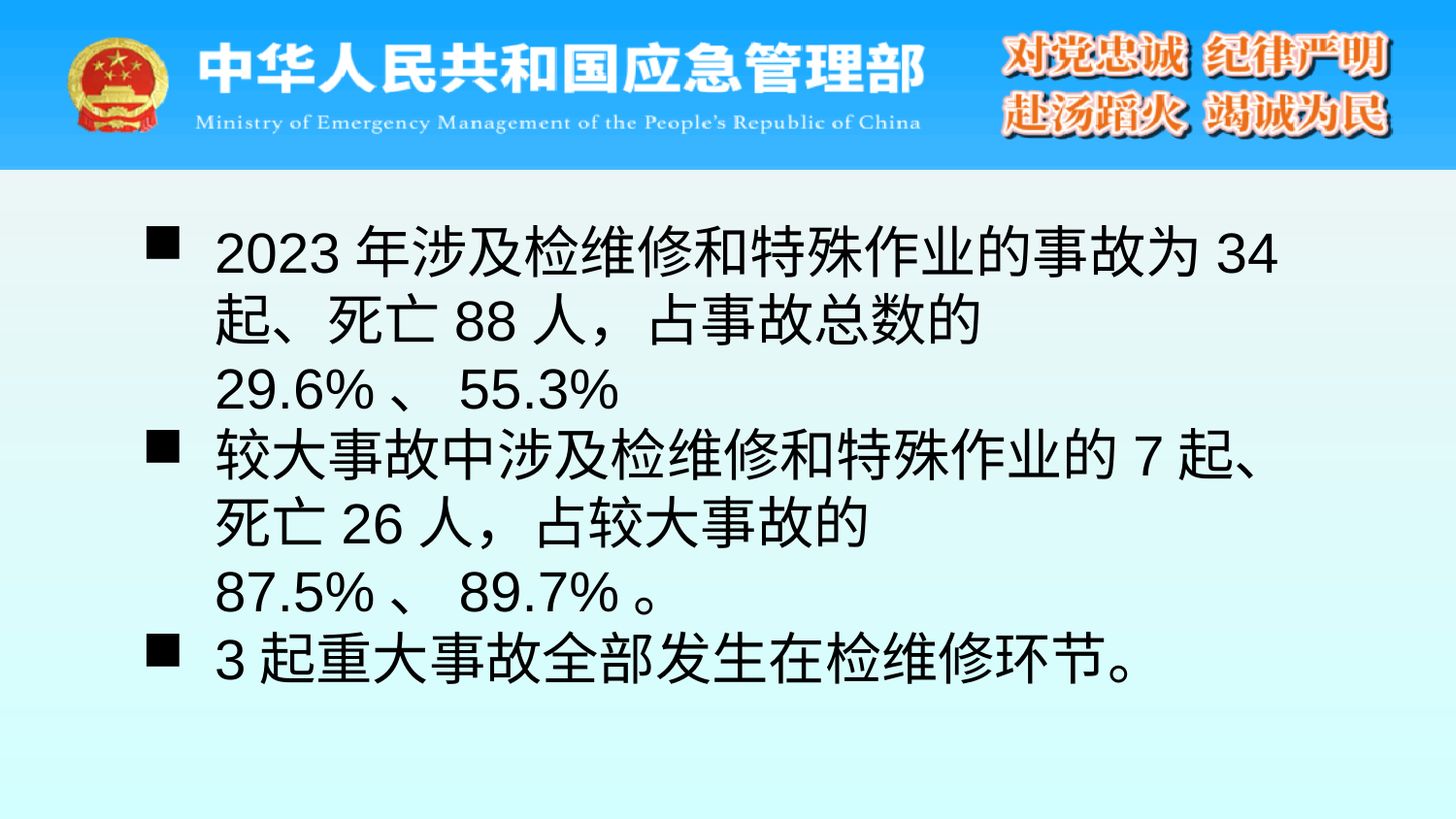

2023年涉及检维修和特殊作业的事故为34起、死亡88人，占事故总数的29.6%、55.3%
较大事故中涉及检维修和特殊作业的7起、死亡26人，占较大事故的87.5%、89.7%。
3起重大事故全部发生在检维修环节。
45